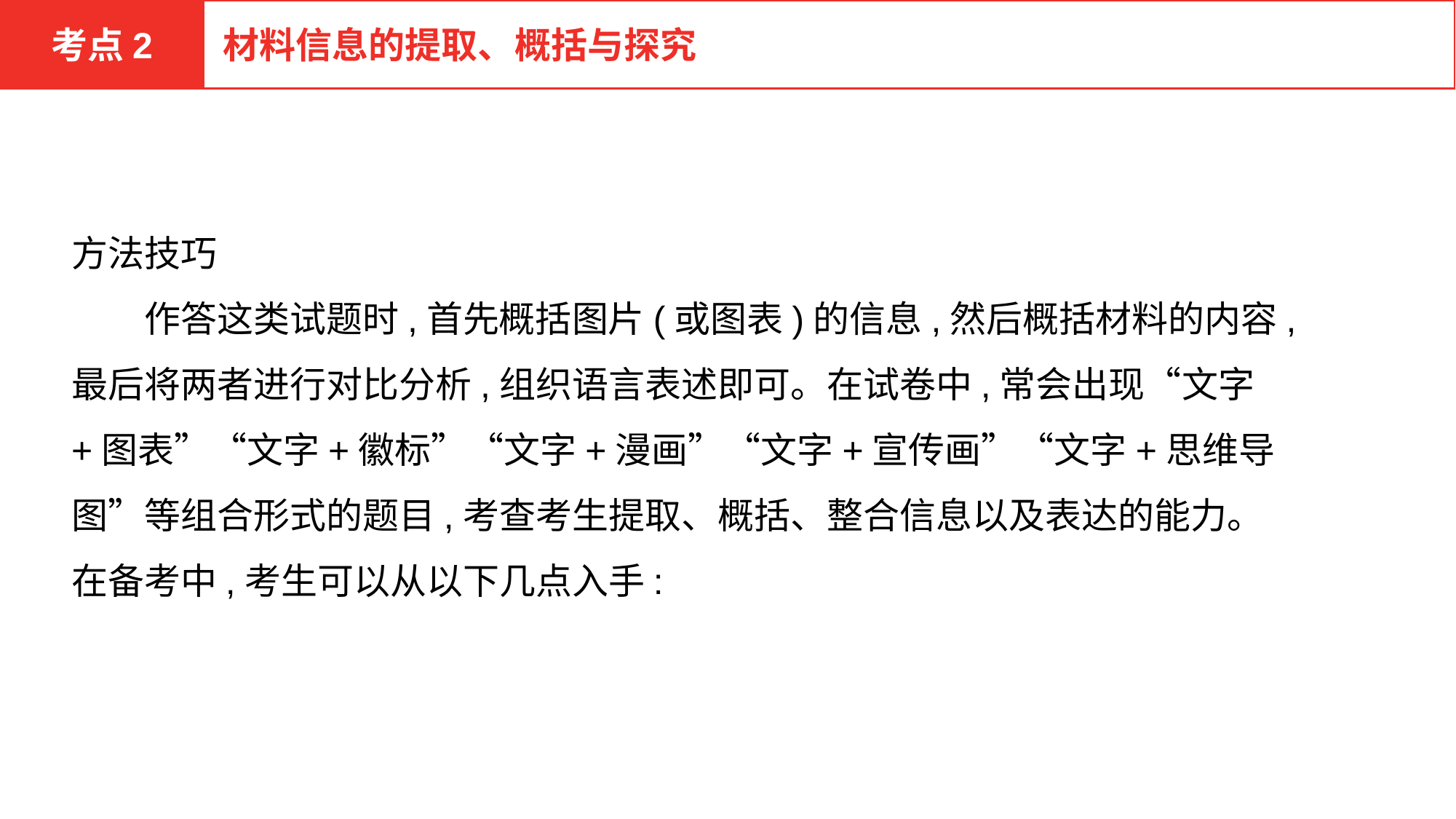

考点2
材料信息的提取、概括与探究
方法技巧
　　作答这类试题时,首先概括图片(或图表)的信息,然后概括材料的内容,最后将两者进行对比分析,组织语言表述即可。在试卷中,常会出现“文字+图表”“文字+徽标”“文字+漫画”“文字+宣传画”“文字+思维导图”等组合形式的题目,考查考生提取、概括、整合信息以及表达的能力。在备考中,考生可以从以下几点入手: